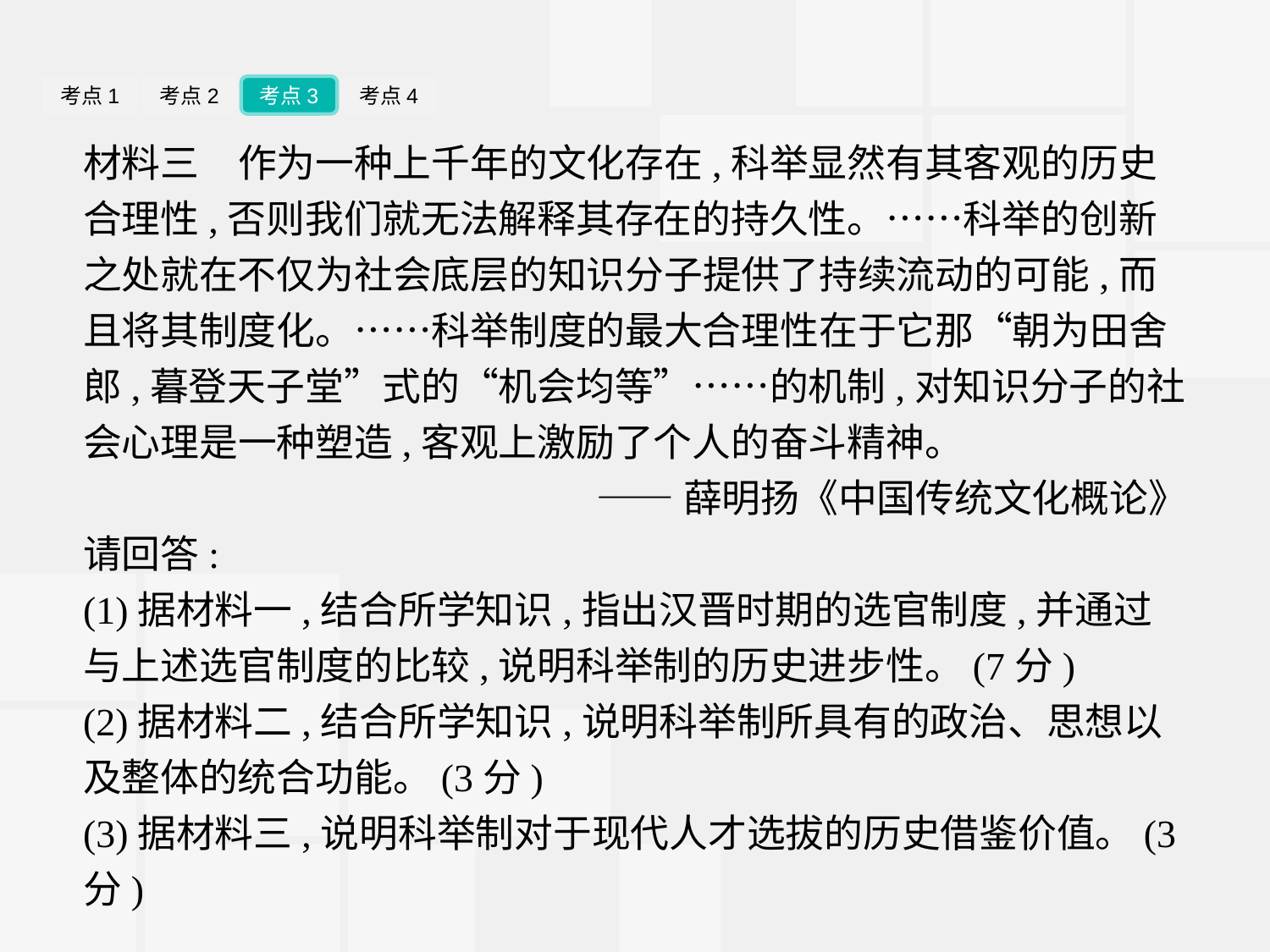

考点1
考点2
考点3
考点4
材料三　作为一种上千年的文化存在,科举显然有其客观的历史合理性,否则我们就无法解释其存在的持久性。……科举的创新之处就在不仅为社会底层的知识分子提供了持续流动的可能,而且将其制度化。……科举制度的最大合理性在于它那“朝为田舍郎,暮登天子堂”式的“机会均等”……的机制,对知识分子的社会心理是一种塑造,客观上激励了个人的奋斗精神。
——薛明扬《中国传统文化概论》
请回答:
(1)据材料一,结合所学知识,指出汉晋时期的选官制度,并通过与上述选官制度的比较,说明科举制的历史进步性。(7分)
(2)据材料二,结合所学知识,说明科举制所具有的政治、思想以及整体的统合功能。(3分)
(3)据材料三,说明科举制对于现代人才选拔的历史借鉴价值。(3分)